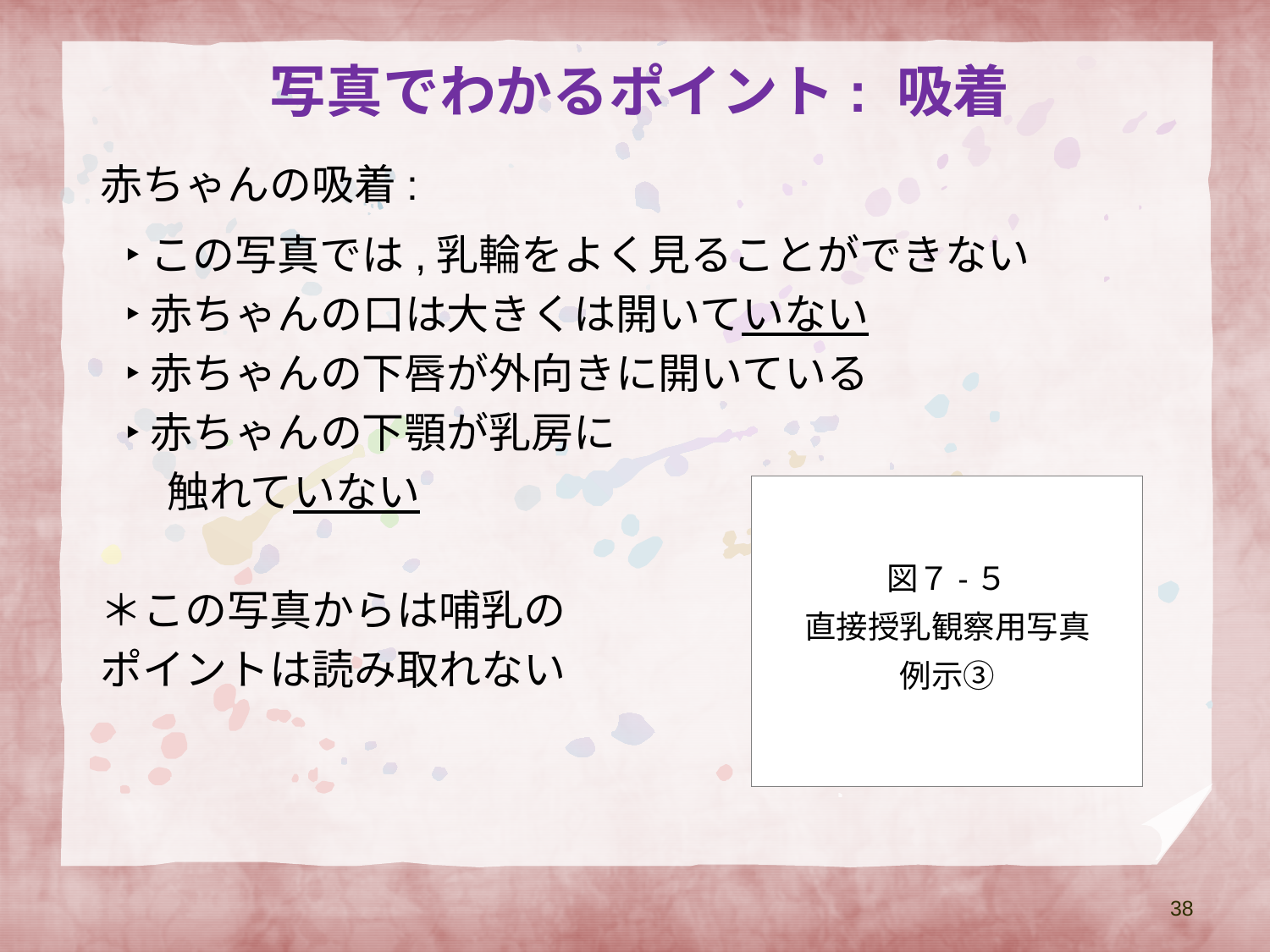

# 写真でわかるポイント: 吸着
赤ちゃんの吸着:
‣この写真では,乳輪をよく見ることができない
‣赤ちゃんの口は大きくは開いていない
‣赤ちゃんの下唇が外向きに開いている
‣赤ちゃんの下顎が乳房に
　触れていない

＊この写真からは哺乳の
ポイントは読み取れない

図７-５
直接授乳観察用写真
例示③

38